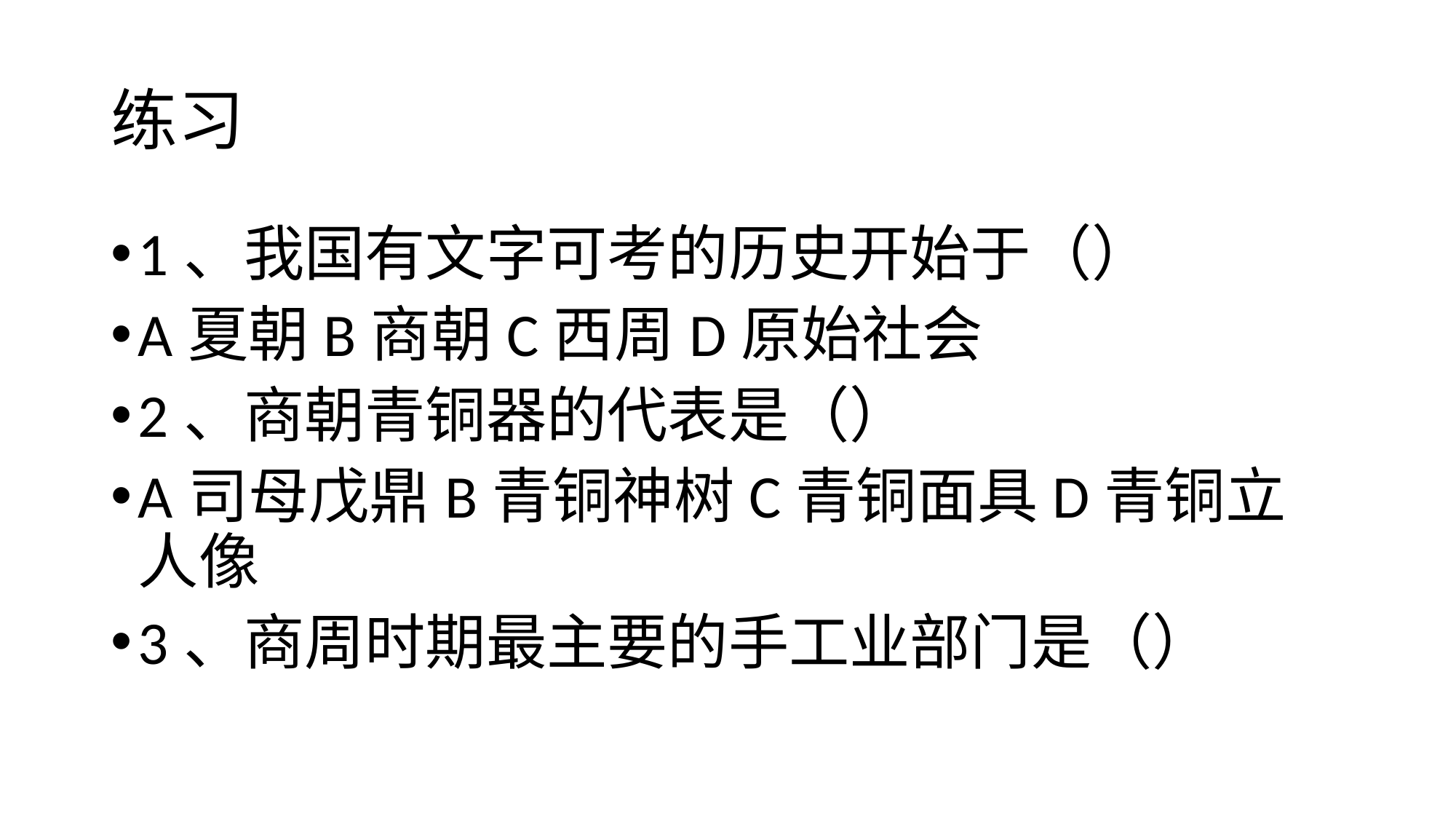

# 练习
1、我国有文字可考的历史开始于（）
A夏朝B商朝C西周D原始社会
2、商朝青铜器的代表是（）
A司母戊鼎B青铜神树C青铜面具D青铜立人像
3、商周时期最主要的手工业部门是（）